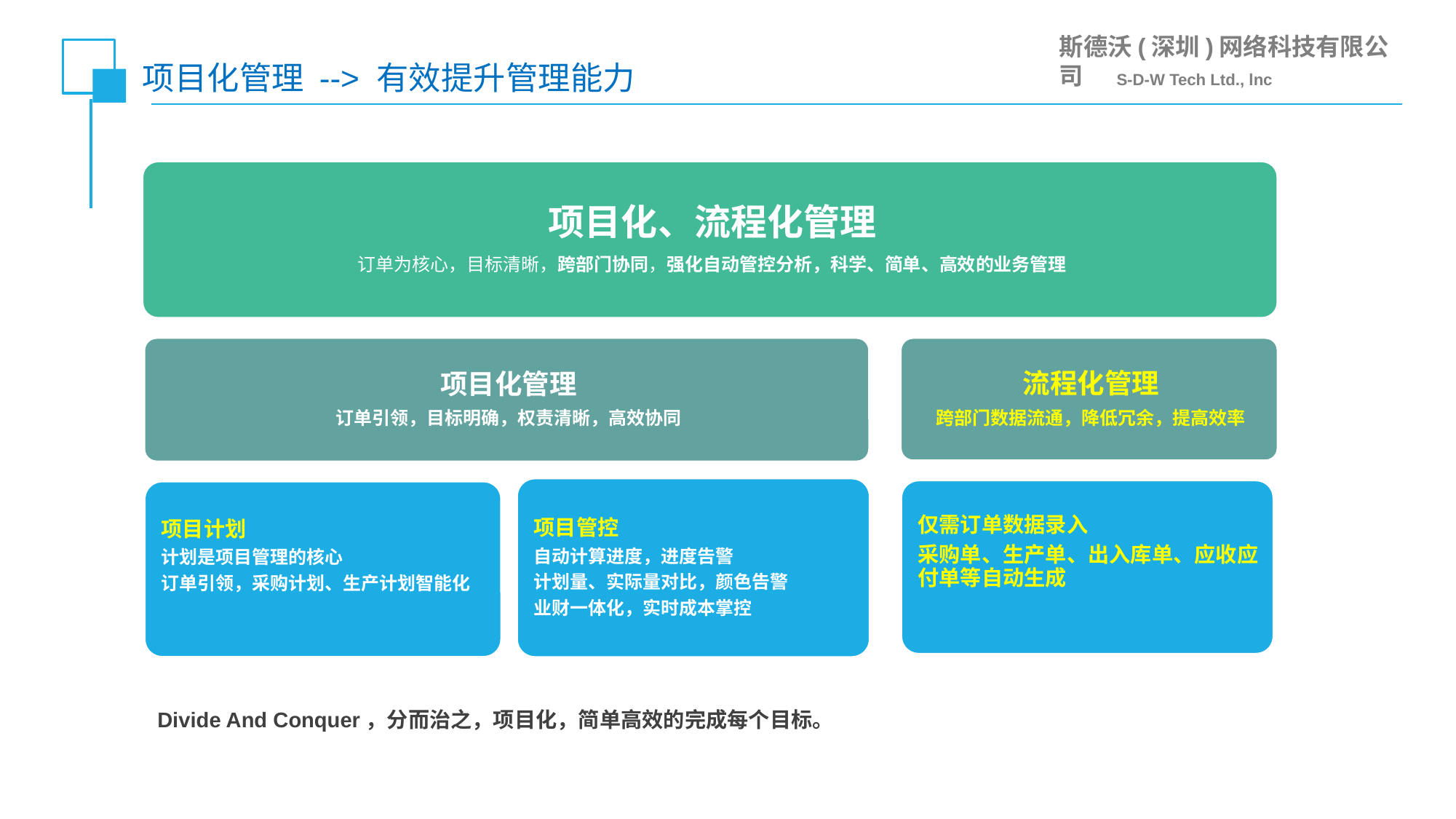

项目化管理 --> 有效提升管理能力
项目化、流程化管理
订单为核心，目标清晰，跨部门协同，强化自动管控分析，科学、简单、高效的业务管理
项目化管理
订单引领，目标明确，权责清晰，高效协同
项目计划
计划是项目管理的核心
订单引领，采购计划、生产计划智能化

项目管控
自动计算进度，进度告警
计划量、实际量对比，颜色告警
业财一体化，实时成本掌控
流程化管理
跨部门数据流通，降低冗余，提高效率
仅需订单数据录入
采购单、生产单、出入库单、应收应付单等自动生成

Divide And Conquer，分而治之，项目化，简单高效的完成每个目标。